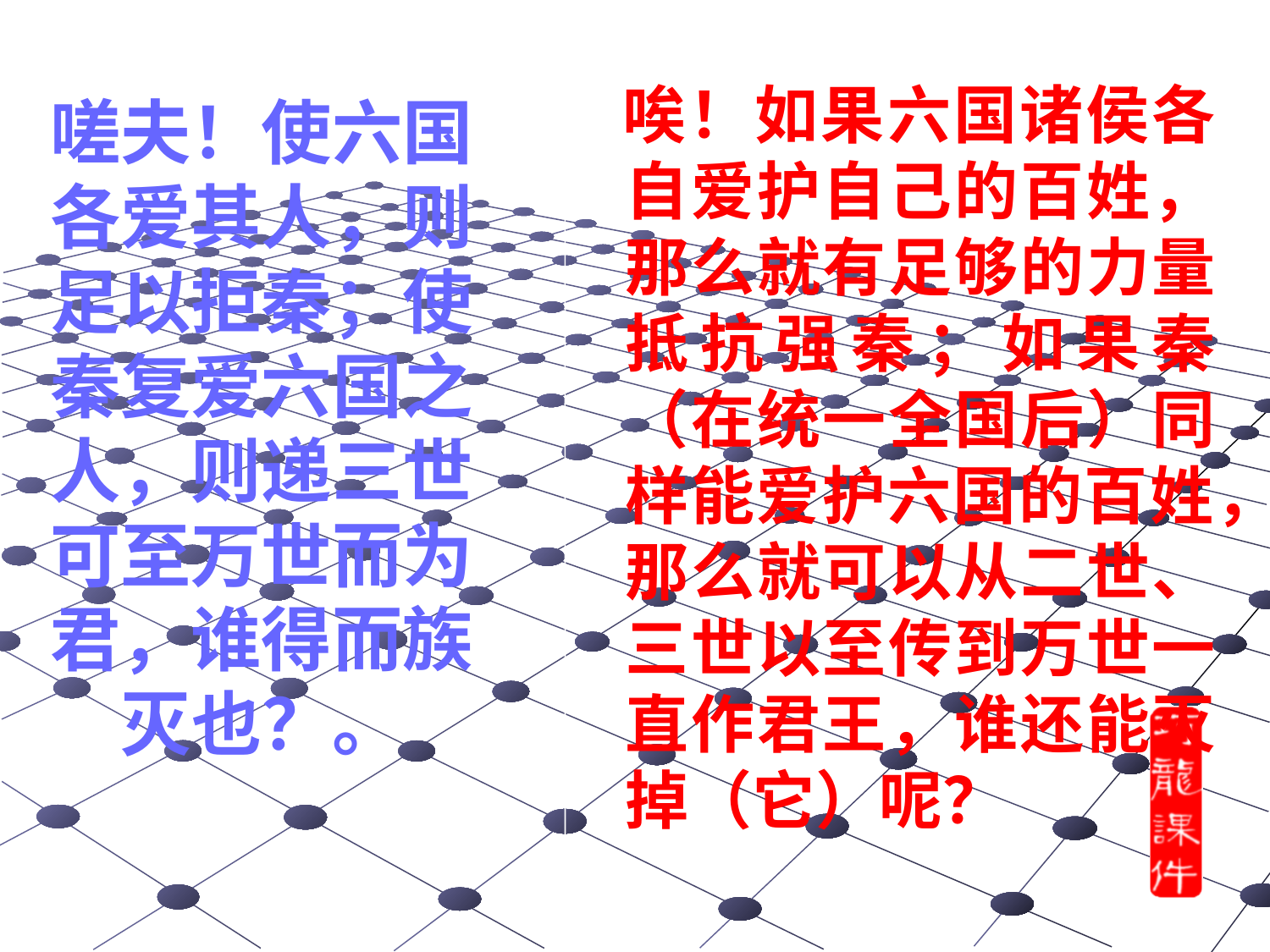

# 嗟夫！使六国各爱其人，则足以拒秦；使秦复爱六国之人，则递三世可至万世而为君，谁得而族灭也？。
。唉！如果六国诸侯各自爱护自己的百姓，那么就有足够的力量抵抗强秦；如果秦（在统一全国后）同样能爱护六国的百姓，那么就可以从二世、三世以至传到万世一直作君王，谁还能灭掉（它）呢？